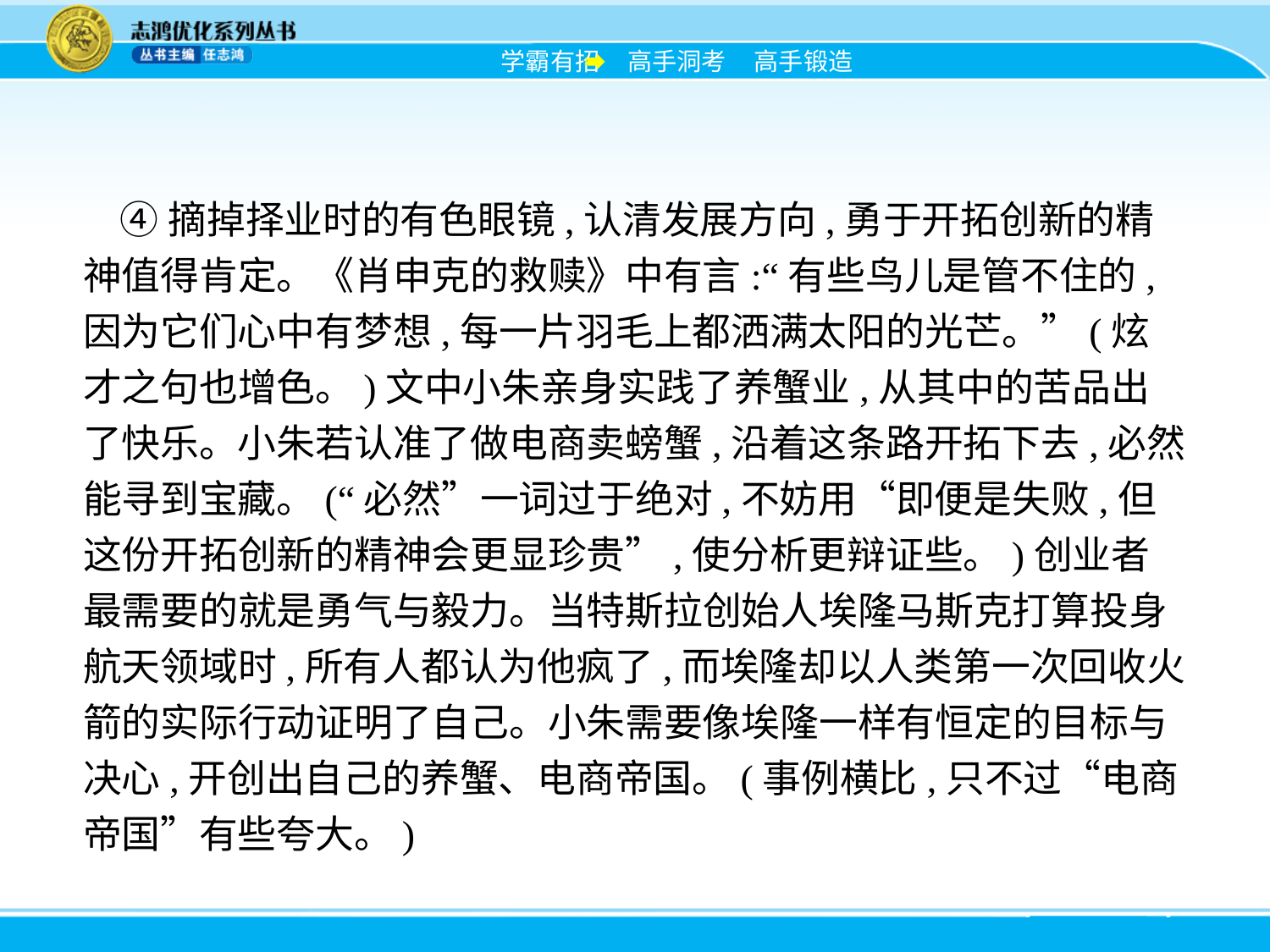

④摘掉择业时的有色眼镜,认清发展方向,勇于开拓创新的精神值得肯定。《肖申克的救赎》中有言:“有些鸟儿是管不住的,因为它们心中有梦想,每一片羽毛上都洒满太阳的光芒。”(炫才之句也增色。)文中小朱亲身实践了养蟹业,从其中的苦品出了快乐。小朱若认准了做电商卖螃蟹,沿着这条路开拓下去,必然能寻到宝藏。(“必然”一词过于绝对,不妨用“即便是失败,但这份开拓创新的精神会更显珍贵”,使分析更辩证些。)创业者最需要的就是勇气与毅力。当特斯拉创始人埃隆马斯克打算投身航天领域时,所有人都认为他疯了,而埃隆却以人类第一次回收火箭的实际行动证明了自己。小朱需要像埃隆一样有恒定的目标与决心,开创出自己的养蟹、电商帝国。(事例横比,只不过“电商帝国”有些夸大。)